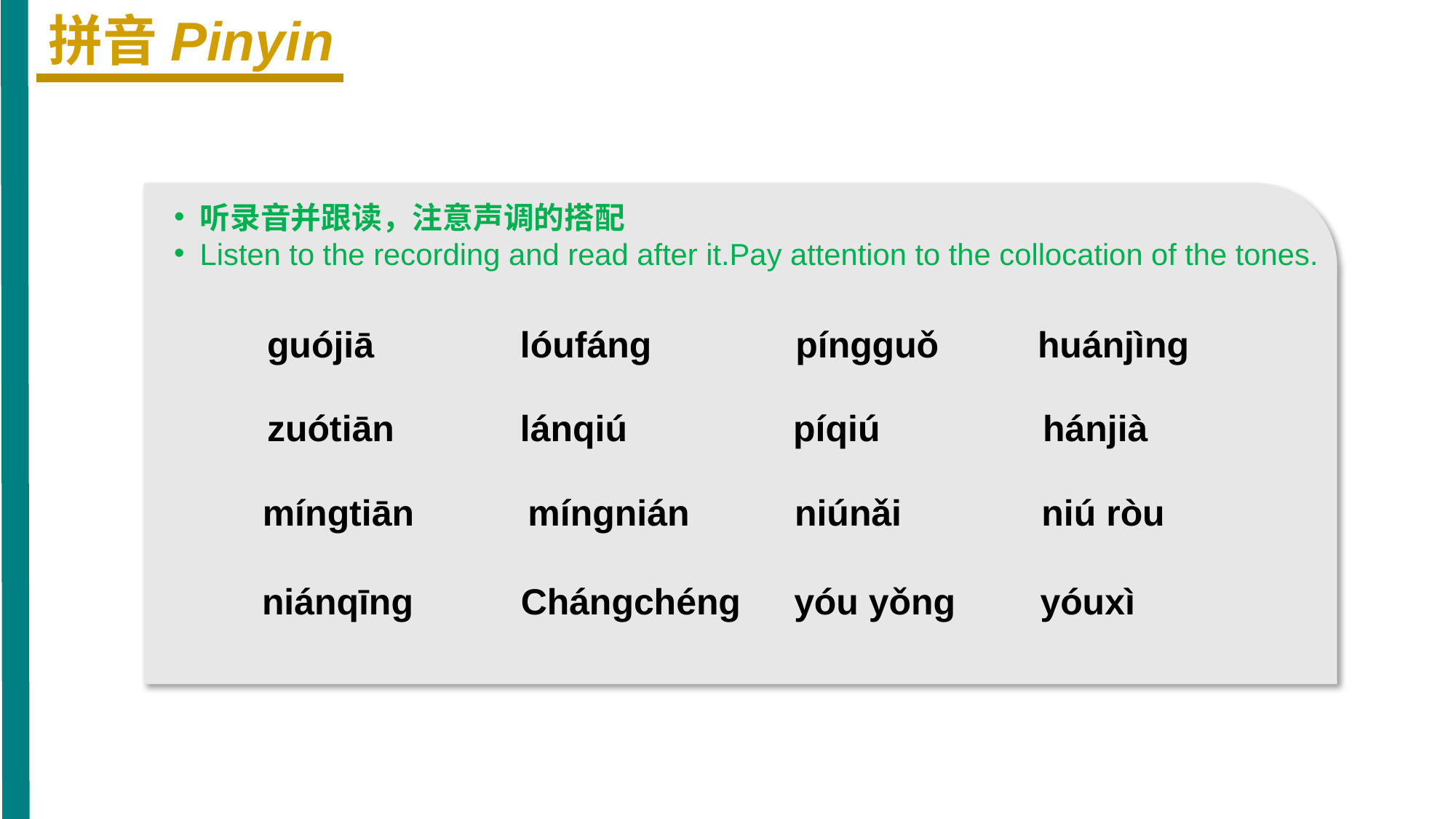

拼音Pinyin

听录音并跟读，注意声调的搭配
Listen to the recording and read after it.Pay attention to the collocation of the tones.
ɡuójiā
lóufánɡ
pínɡɡuǒ
huánjìnɡ
zuótiān
lánqiú
píqiú
  hánjià
mínɡtiān
 mínɡnián
niúnǎi
niú ròu
niánqīnɡ
Chánɡchénɡ
yóu yǒnɡ
yóuxì